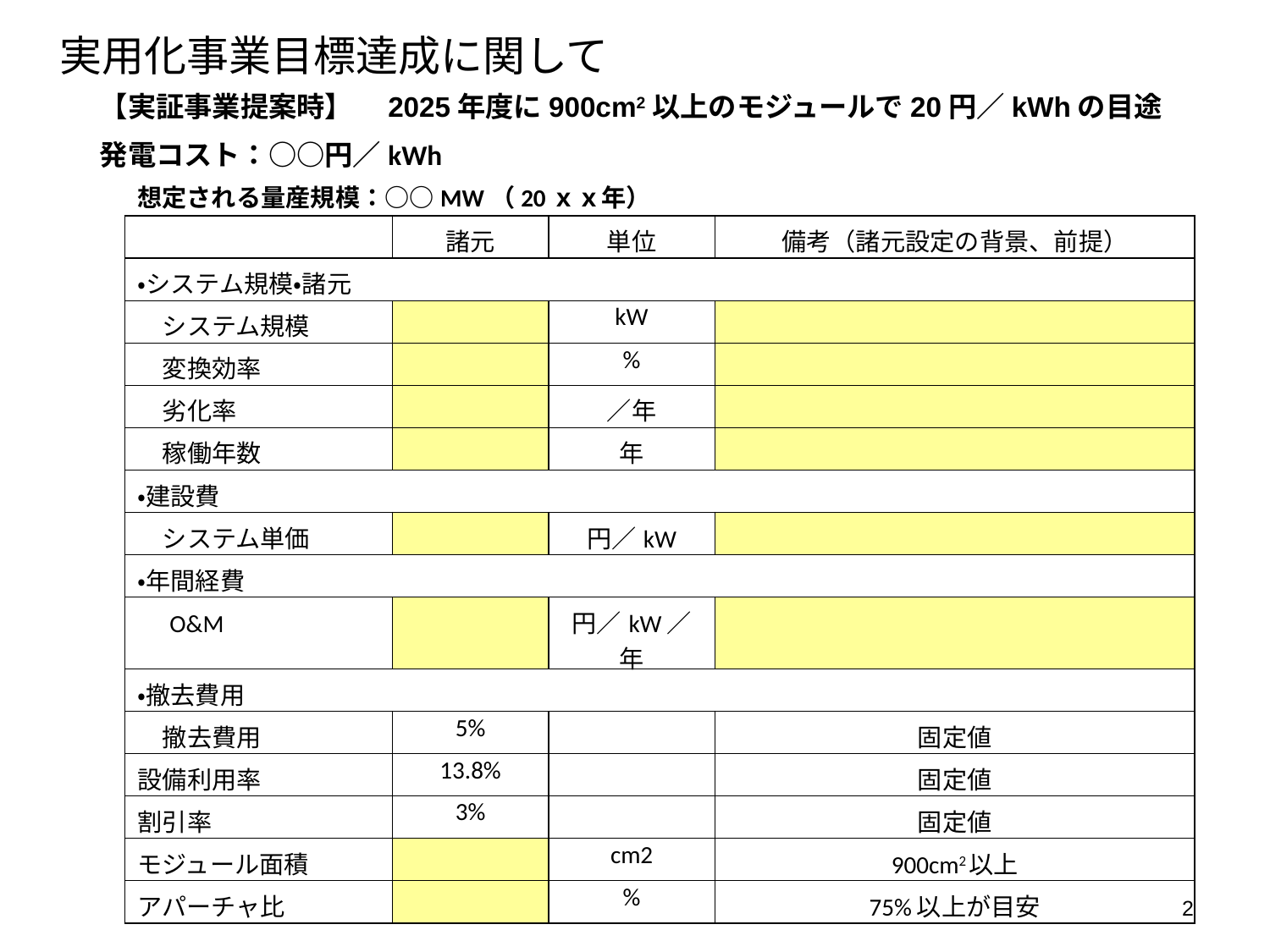

実用化事業目標達成に関して
【実証事業提案時】　2025年度に900cm2以上のモジュールで20円／kWhの目途
発電コスト：○○円／kWh
想定される量産規模：○○MW（20ｘｘ年）
|  | 諸元 | 単位 | 備考（諸元設定の背景、前提） |
| --- | --- | --- | --- |
| ・システム規模・諸元 |  |  |  |
| システム規模 |  | kW |  |
| 変換効率 |  | % |  |
| 劣化率 |  | ／年 |  |
| 稼働年数 |  | 年 |  |
| ・建設費 |  |  |  |
| システム単価 |  | 円／kW |  |
| ・年間経費 |  |  |  |
| O&M |  | 円／kW／年 |  |
| ・撤去費用 |  |  |  |
| 撤去費用 | 5% |  | 固定値 |
| 設備利用率 | 13.8% |  | 固定値 |
| 割引率 | 3% |  | 固定値 |
| モジュール面積 |  | cm2 | 900cm2以上 |
| アパーチャ比 |  | % | 75%以上が目安 |
2